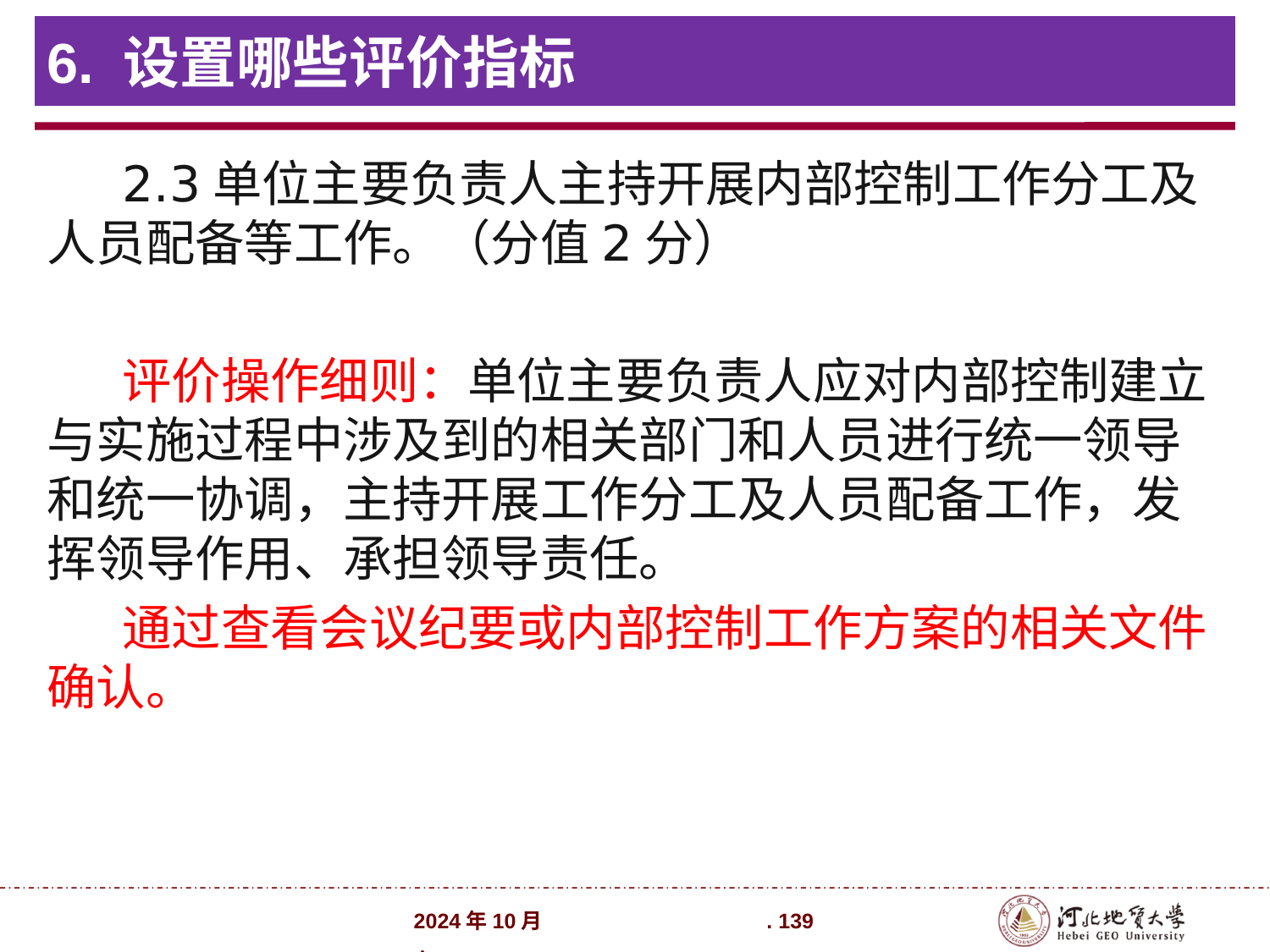

# 6. 设置哪些评价指标
2.3单位主要负责人主持开展内部控制工作分工及人员配备等工作。（分值2分）

评价操作细则：单位主要负责人应对内部控制建立与实施过程中涉及到的相关部门和人员进行统一领导和统一协调，主持开展工作分工及人员配备工作，发挥领导作用、承担领导责任。
通过查看会议纪要或内部控制工作方案的相关文件确认。
2024年10月                                             . 139 .